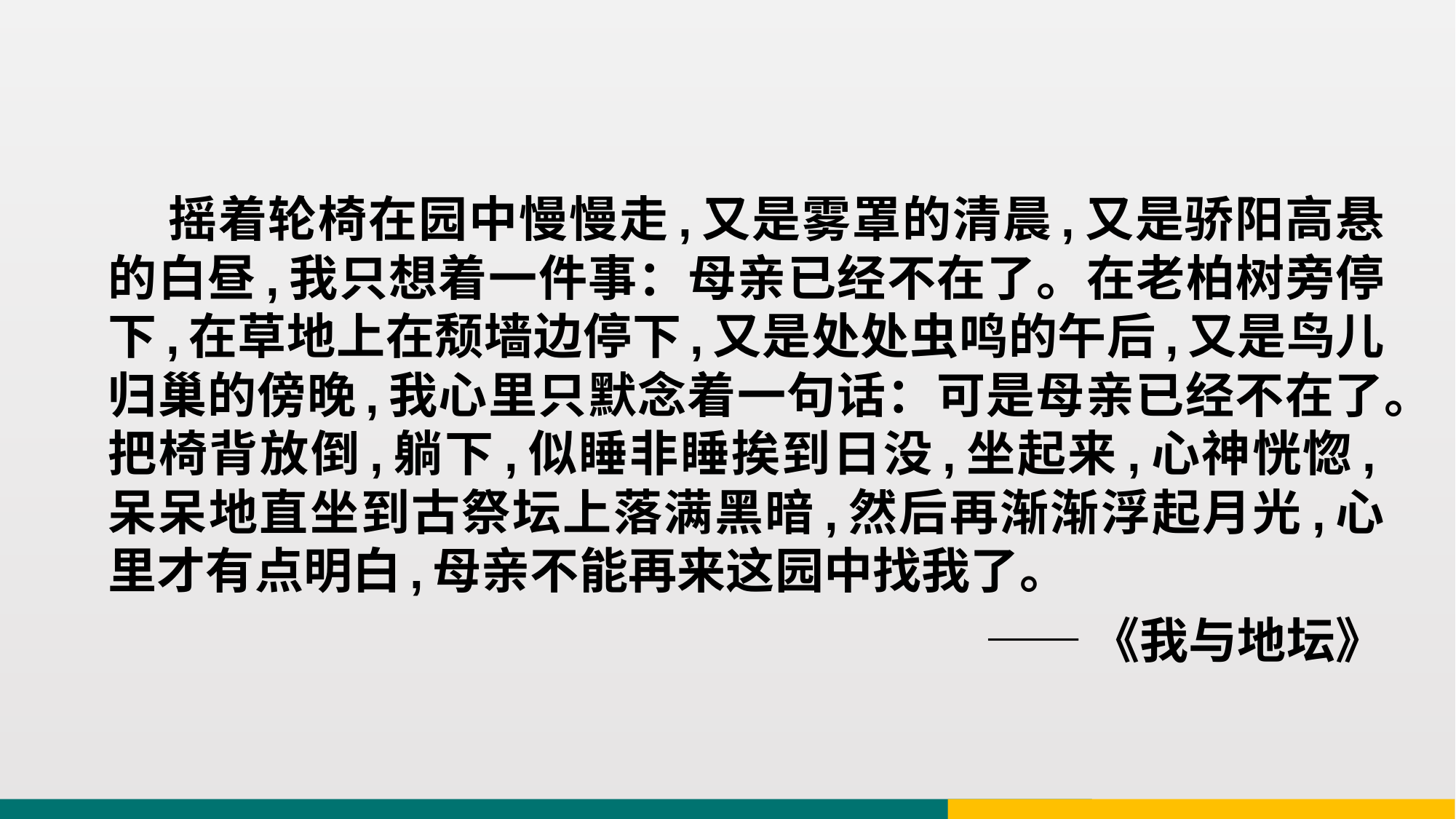

摇着轮椅在园中慢慢走,又是雾罩的清晨,又是骄阳高悬的白昼,我只想着一件事：母亲已经不在了。在老柏树旁停下,在草地上在颓墙边停下,又是处处虫鸣的午后,又是鸟儿归巢的傍晚,我心里只默念着一句话：可是母亲已经不在了。把椅背放倒,躺下,似睡非睡挨到日没,坐起来,心神恍惚,呆呆地直坐到古祭坛上落满黑暗,然后再渐渐浮起月光,心里才有点明白,母亲不能再来这园中找我了。
                             ——《我与地坛》